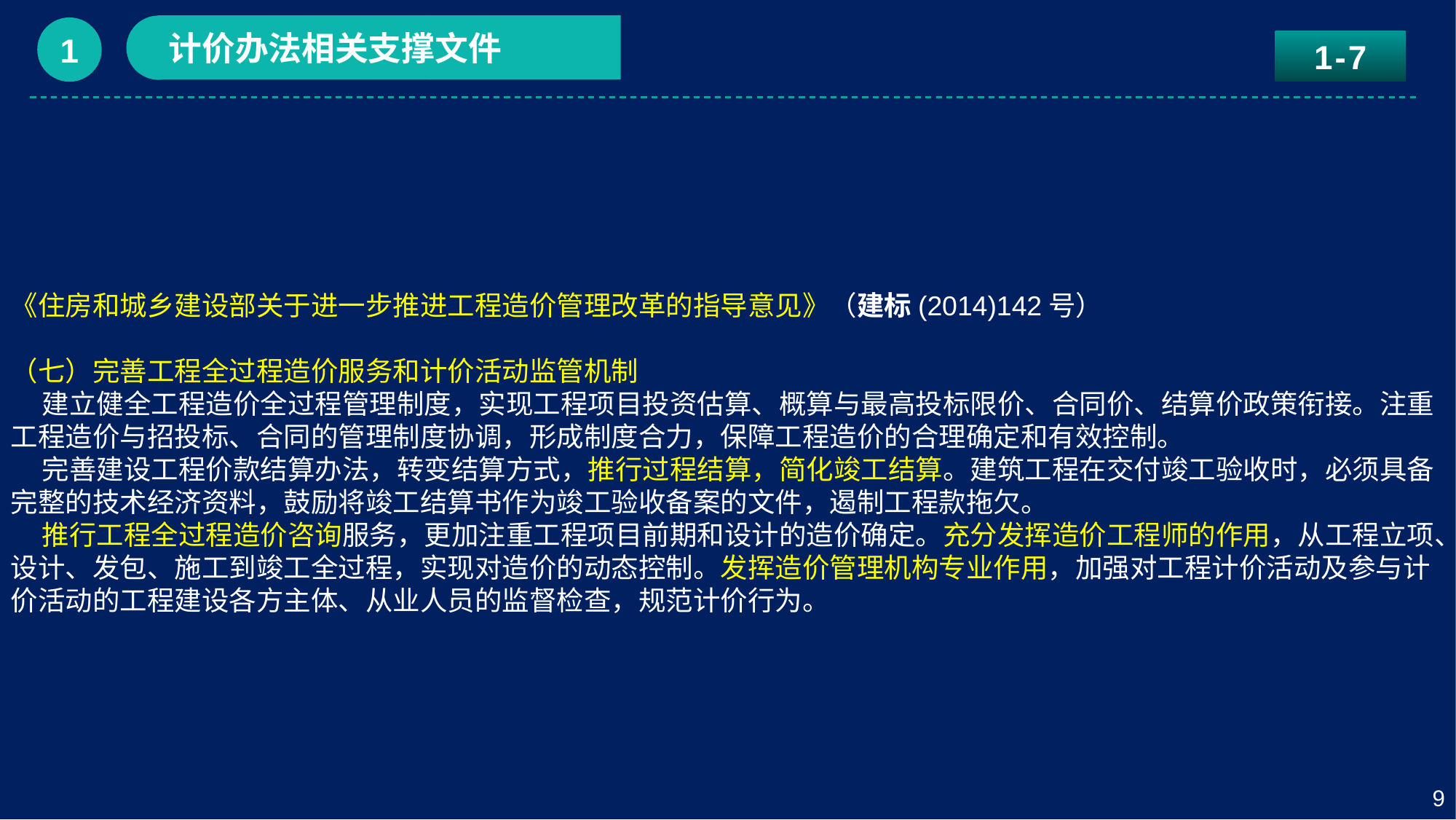

计价办法相关支撑文件

1
1-7

《住房和城乡建设部关于进一步推进工程造价管理改革的指导意见》（建标(2014)142号）

（七）完善工程全过程造价服务和计价活动监管机制
    建立健全工程造价全过程管理制度，实现工程项目投资估算、概算与最高投标限价、合同价、结算价政策衔接。注重工程造价与招投标、合同的管理制度协调，形成制度合力，保障工程造价的合理确定和有效控制。
    完善建设工程价款结算办法，转变结算方式，推行过程结算，简化竣工结算。建筑工程在交付竣工验收时，必须具备完整的技术经济资料，鼓励将竣工结算书作为竣工验收备案的文件，遏制工程款拖欠。
    推行工程全过程造价咨询服务，更加注重工程项目前期和设计的造价确定。充分发挥造价工程师的作用，从工程立项、设计、发包、施工到竣工全过程，实现对造价的动态控制。发挥造价管理机构专业作用，加强对工程计价活动及参与计价活动的工程建设各方主体、从业人员的监督检查，规范计价行为。
9